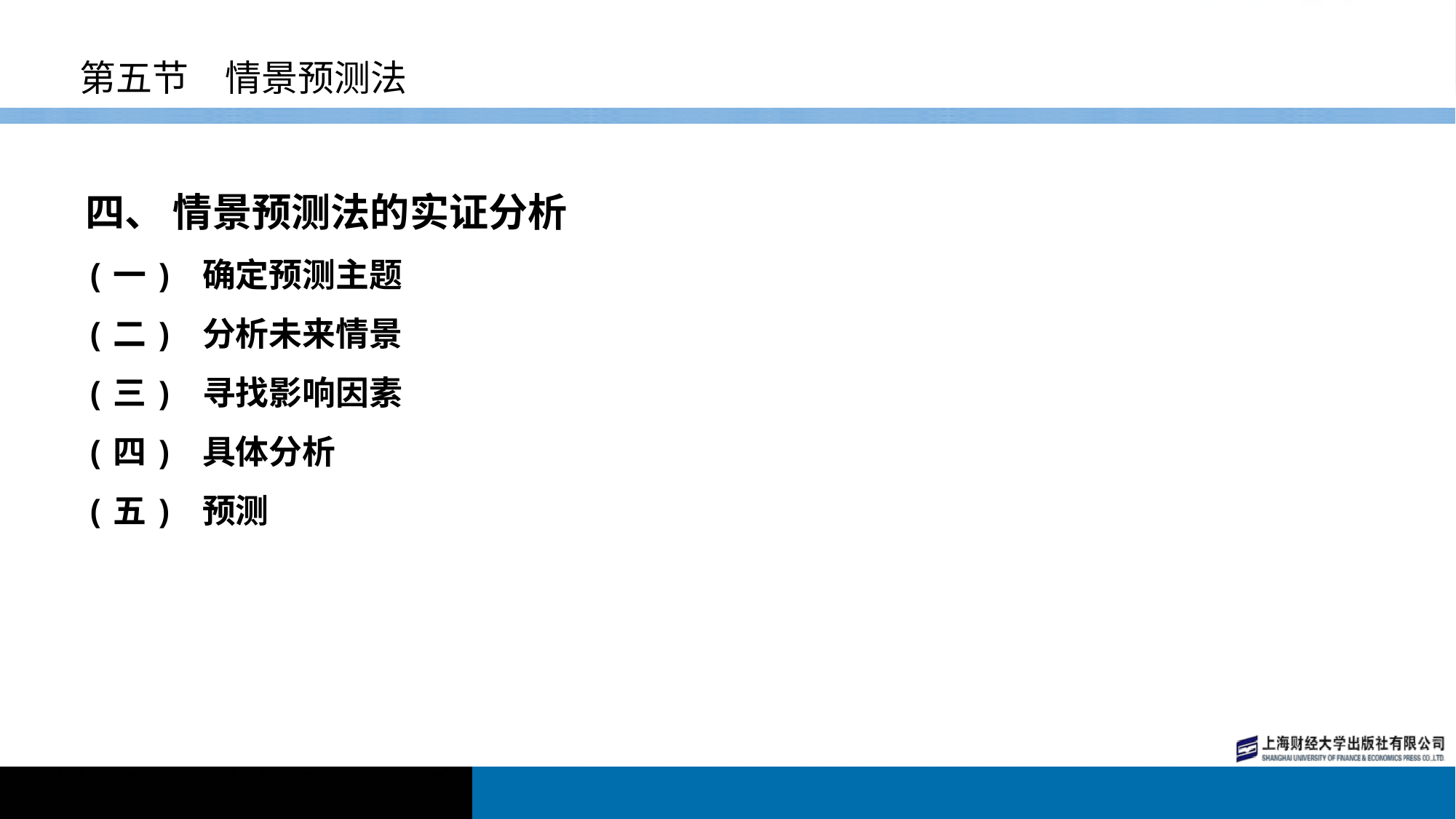

# 第五节　情景预测法
四、 情景预测法的实证分析
(一) 确定预测主题
(二) 分析未来情景
(三) 寻找影响因素
(四) 具体分析
(五) 预测

24